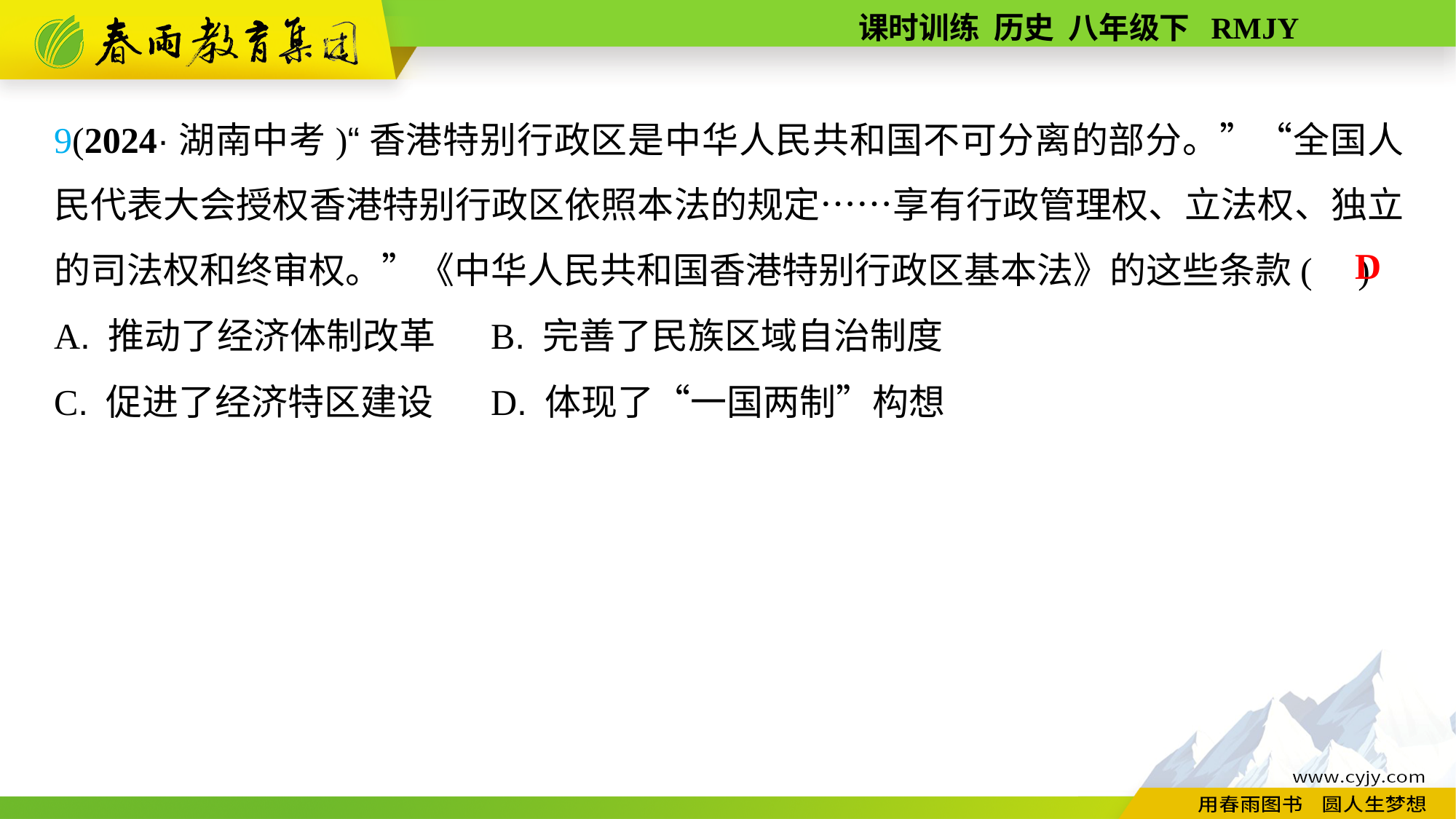

9(2024·湖南中考)“香港特别行政区是中华人民共和国不可分离的部分。”“全国人民代表大会授权香港特别行政区依照本法的规定……享有行政管理权、立法权、独立的司法权和终审权。”《中华人民共和国香港特别行政区基本法》的这些条款(     )
A. 推动了经济体制改革	B. 完善了民族区域自治制度
C. 促进了经济特区建设	D. 体现了“一国两制”构想
D